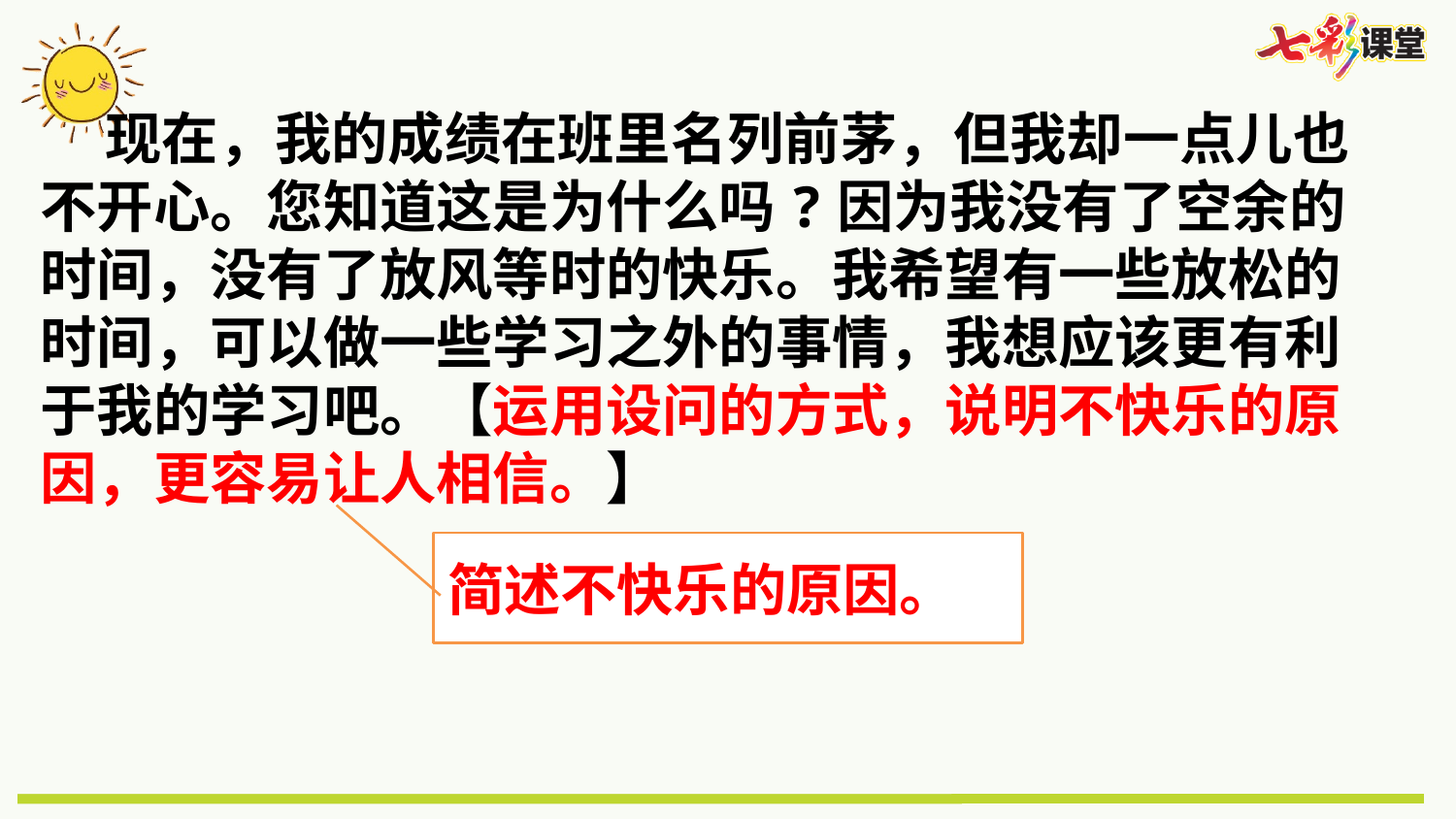

现在，我的成绩在班里名列前茅，但我却一点儿也不开心。您知道这是为什么吗?因为我没有了空余的时间，没有了放风等时的快乐。我希望有一些放松的时间，可以做一些学习之外的事情，我想应该更有利于我的学习吧。【运用设问的方式，说明不快乐的原因，更容易让人相信。】
简述不快乐的原因。